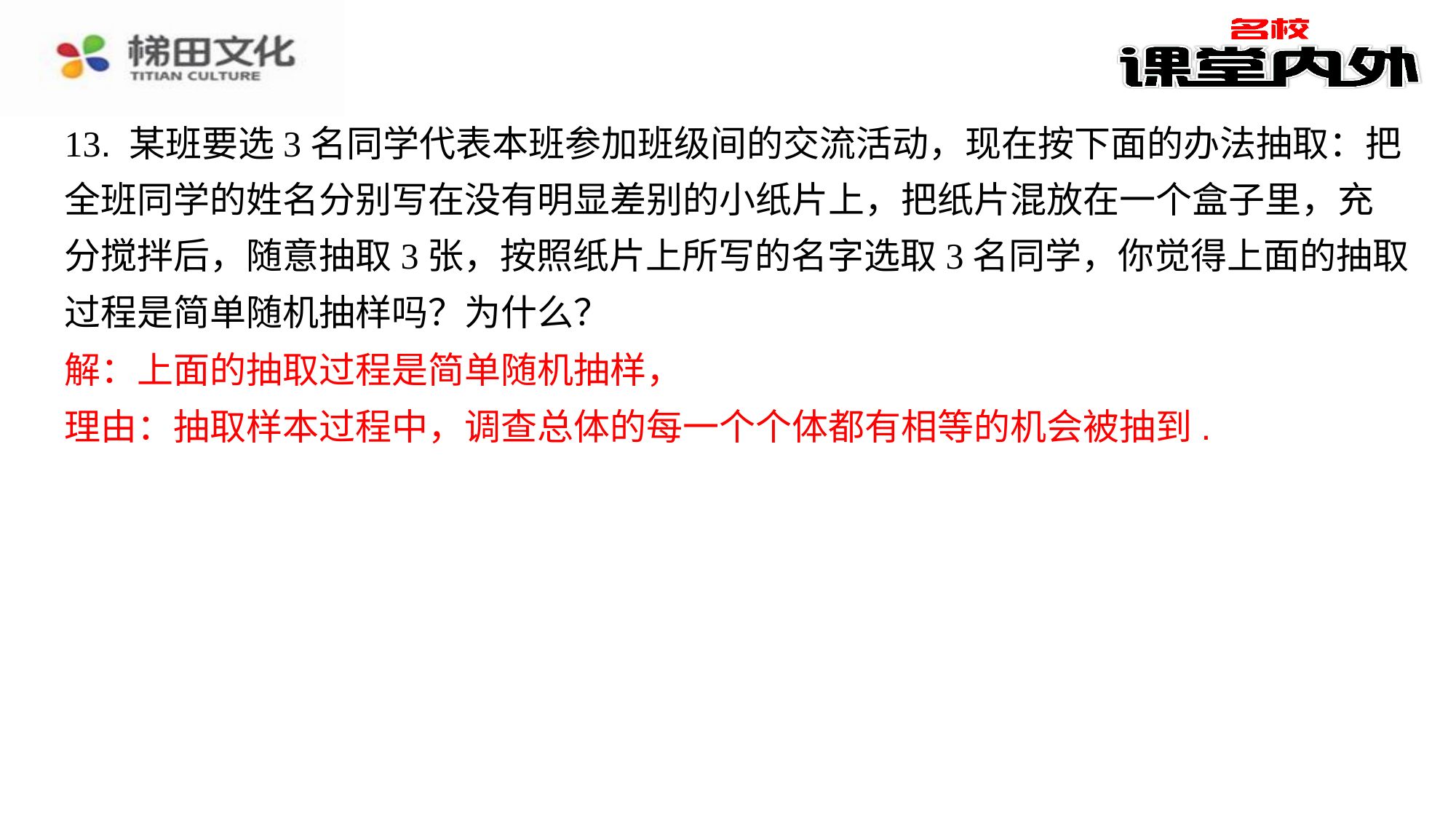

13. 某班要选3名同学代表本班参加班级间的交流活动，现在按下面的办法抽取：把
全班同学的姓名分别写在没有明显差别的小纸片上，把纸片混放在一个盒子里，充
分搅拌后，随意抽取3张，按照纸片上所写的名字选取3名同学，你觉得上面的抽取
过程是简单随机抽样吗？为什么？
解：上面的抽取过程是简单随机抽样，
理由：抽取样本过程中，调查总体的每一个个体都有相等的机会被抽到.
解：上面的抽取过程是简单随机抽样，
理由：抽取样本过程中，调查总体的每一个个体都有相等的机会被抽到.